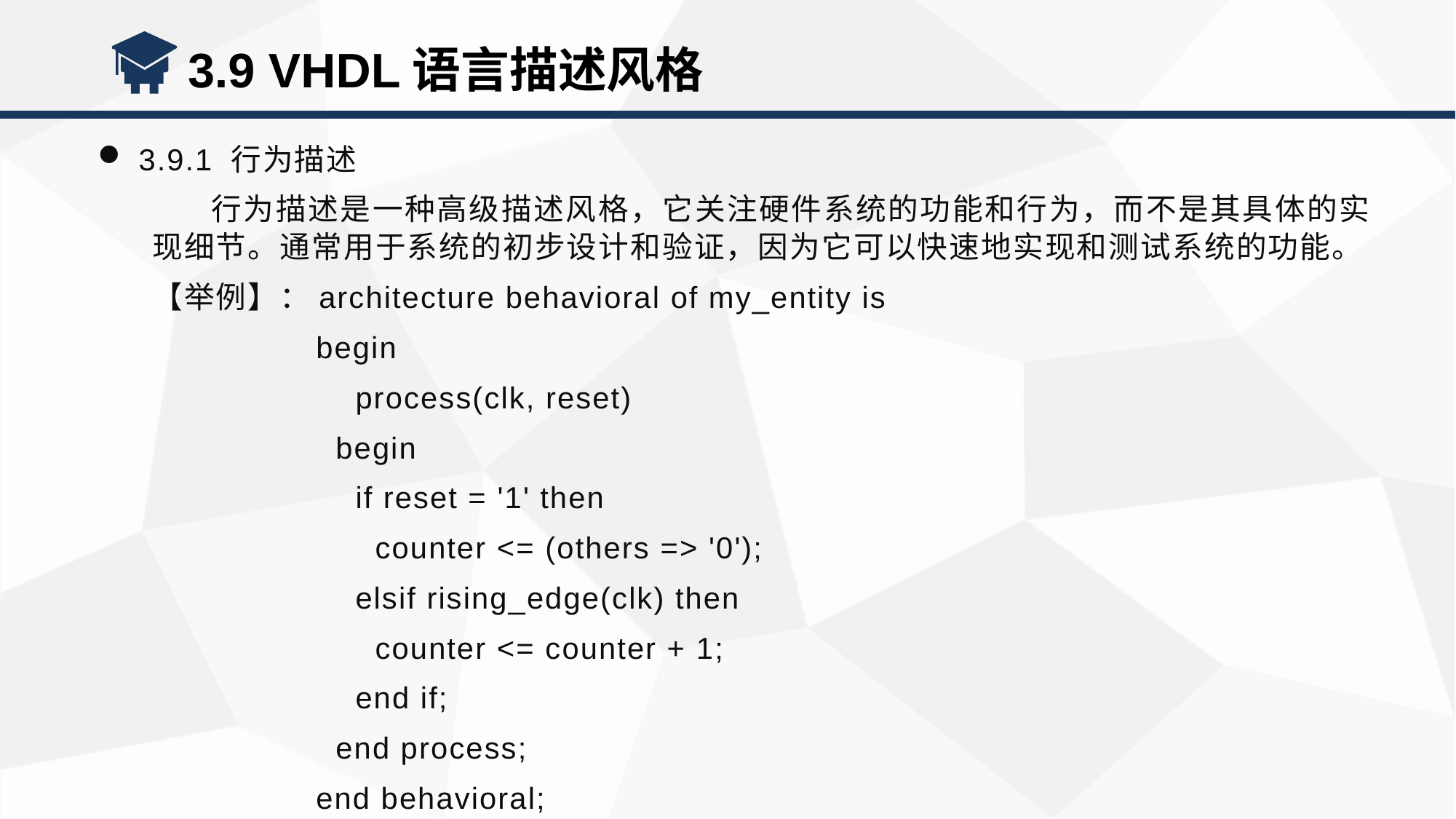

3.9 VHDL语言描述风格

3.9.1 行为描述
      行为描述是一种高级描述风格，它关注硬件系统的功能和行为，而不是其具体的实现细节。通常用于系统的初步设计和验证，因为它可以快速地实现和测试系统的功能。
【举例】：architecture behavioral of my_entity is
begin
    process(clk, reset)
  begin
    if reset = '1' then
      counter <= (others => '0');
    elsif rising_edge(clk) then
      counter <= counter + 1;
    end if;
  end process;
end behavioral;